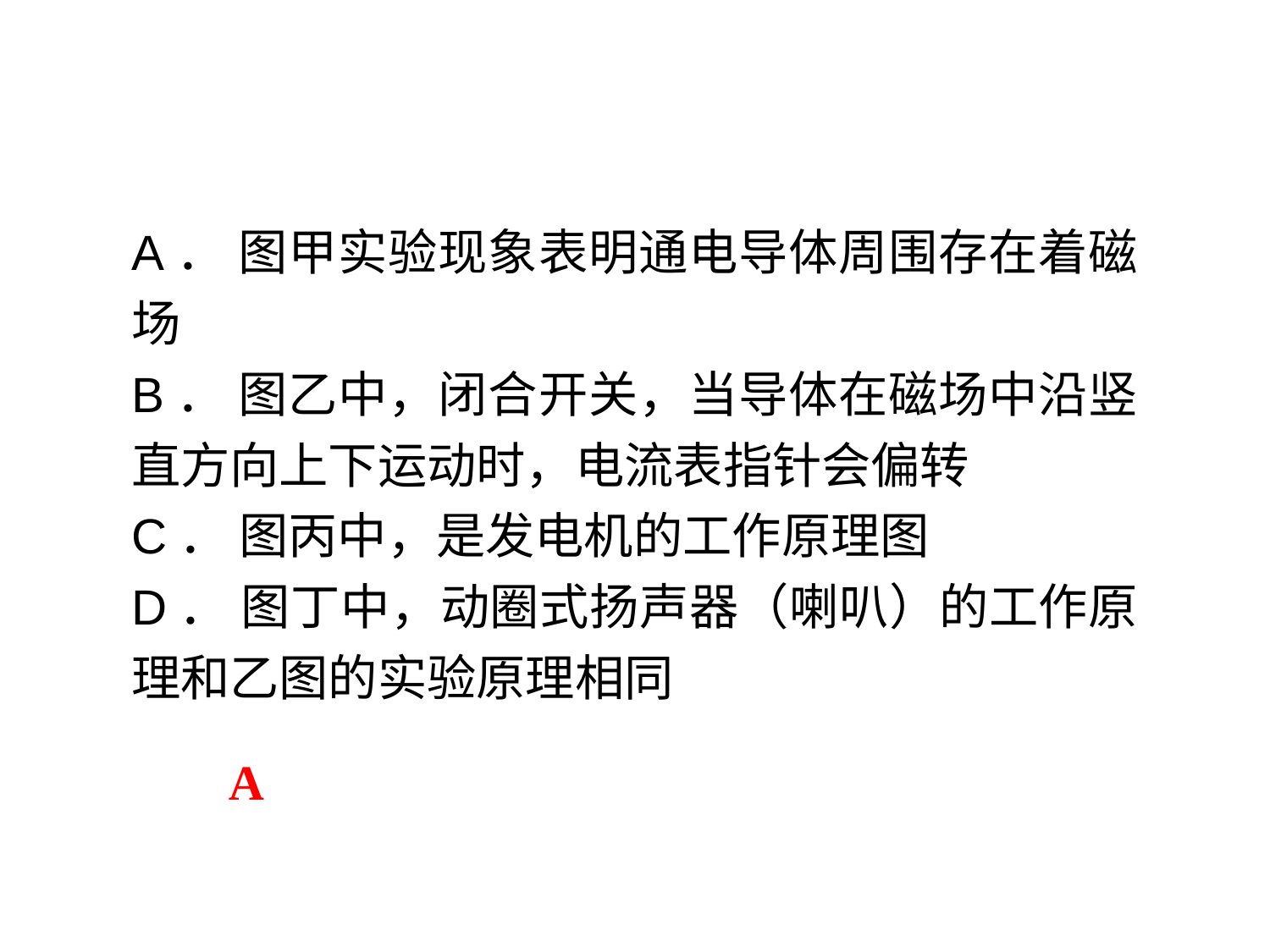

A． 图甲实验现象表明通电导体周围存在着磁场
B． 图乙中，闭合开关，当导体在磁场中沿竖直方向上下运动时，电流表指针会偏转
C． 图丙中，是发电机的工作原理图
D． 图丁中，动圈式扬声器（喇叭）的工作原理和乙图的实验原理相同
A